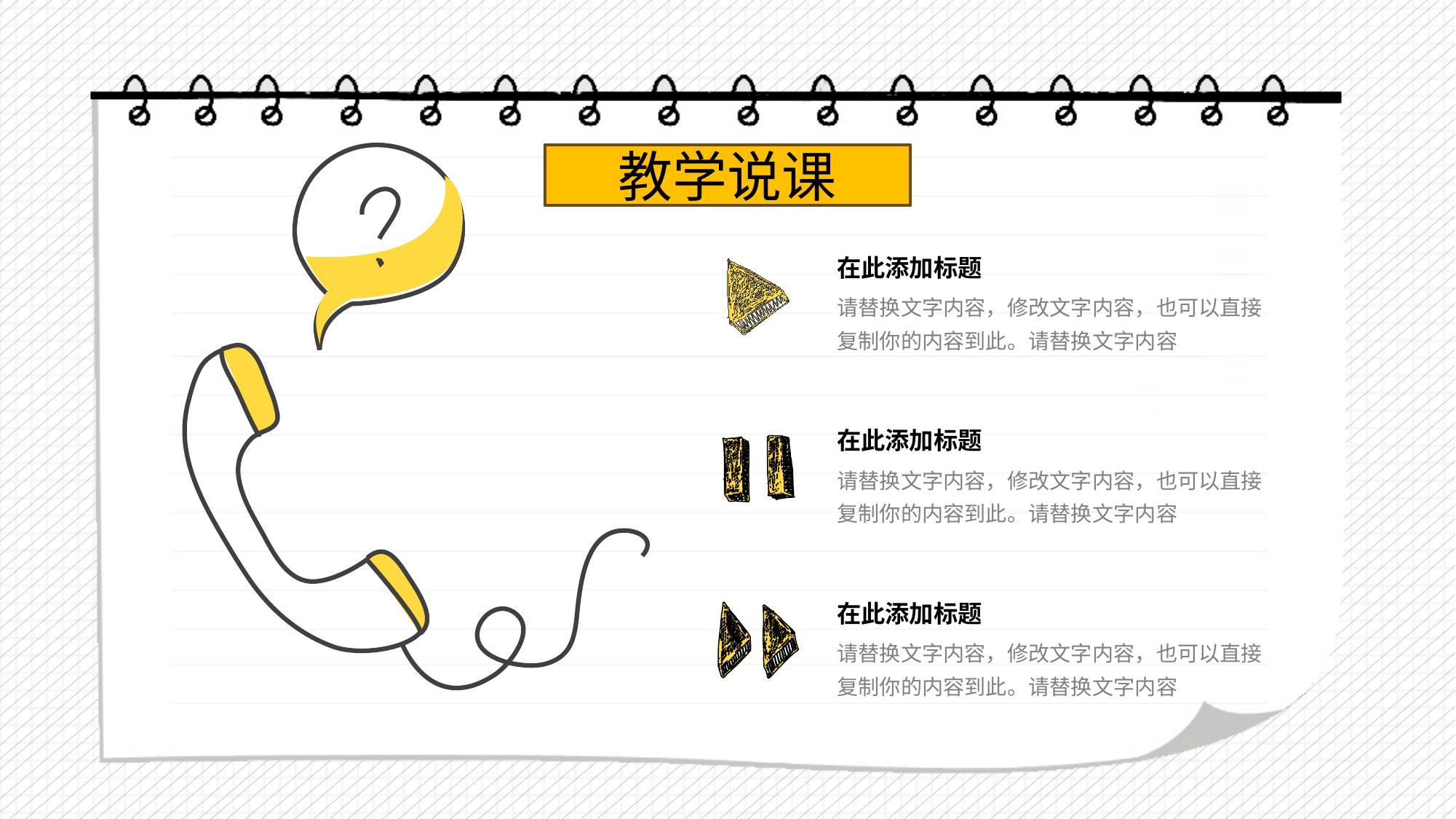

教学说课
在此添加标题

请替换文字内容，修改文字内容，也可以直接复制你的内容到此。请替换文字内容

在此添加标题

请替换文字内容，修改文字内容，也可以直接复制你的内容到此。请替换文字内容
在此添加标题

请替换文字内容，修改文字内容，也可以直接复制你的内容到此。请替换文字内容